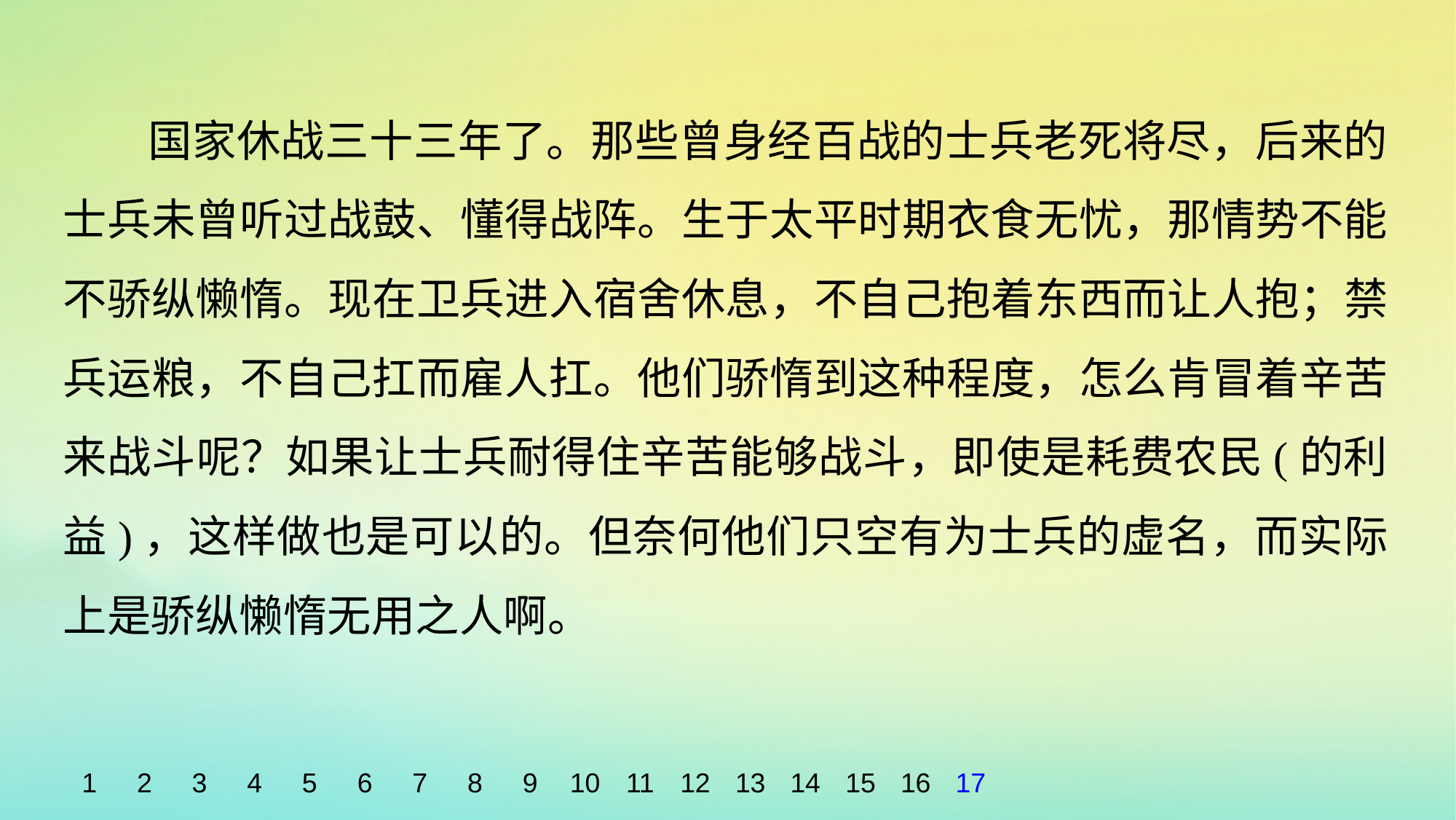

国家休战三十三年了。那些曾身经百战的士兵老死将尽，后来的士兵未曾听过战鼓、懂得战阵。生于太平时期衣食无忧，那情势不能不骄纵懒惰。现在卫兵进入宿舍休息，不自己抱着东西而让人抱；禁兵运粮，不自己扛而雇人扛。他们骄惰到这种程度，怎么肯冒着辛苦来战斗呢？如果让士兵耐得住辛苦能够战斗，即使是耗费农民(的利益)，这样做也是可以的。但奈何他们只空有为士兵的虚名，而实际上是骄纵懒惰无用之人啊。
1
2
3
4
5
6
7
8
9
10
11
12
13
14
15
16
17